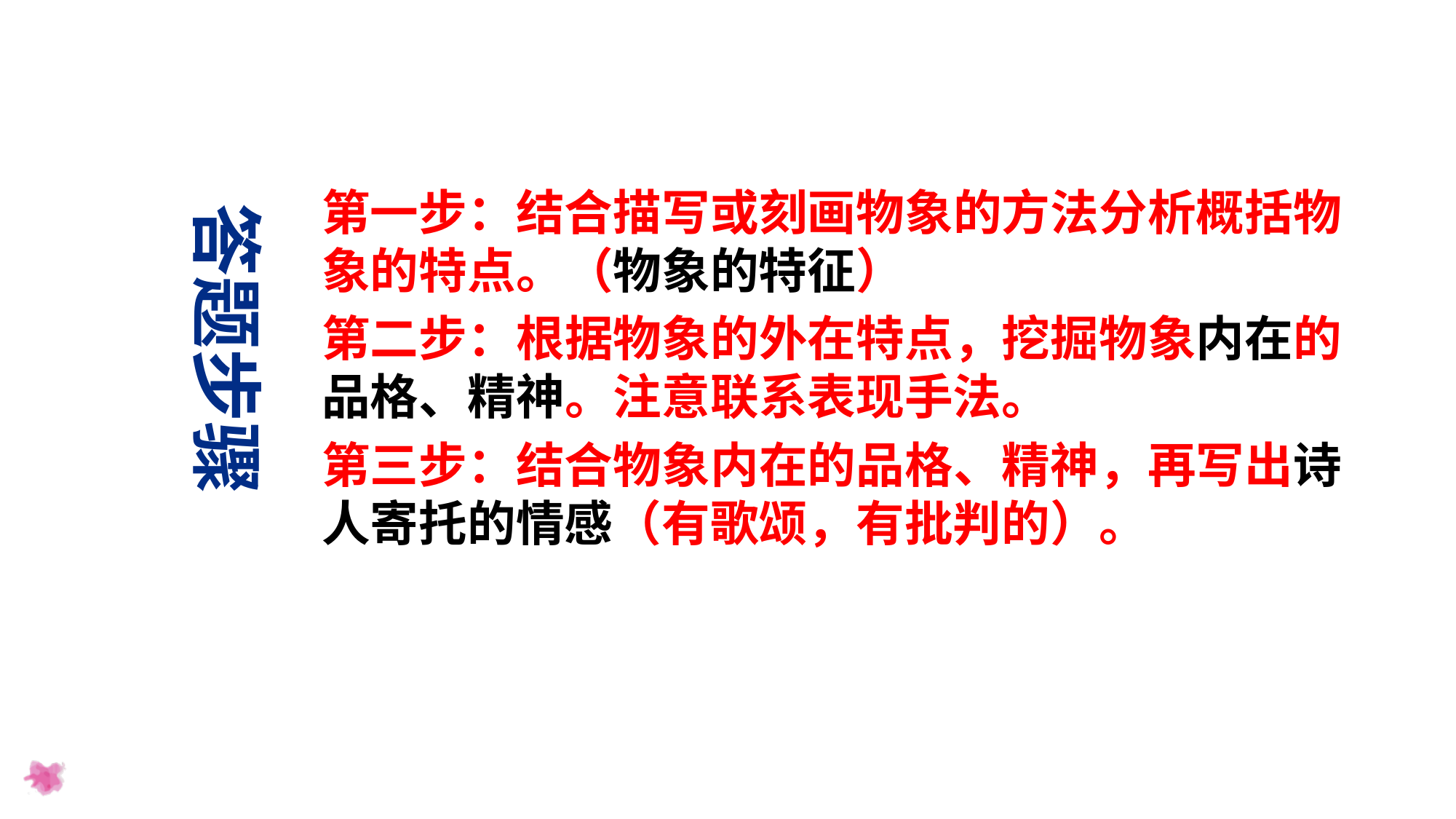

答题步骤
第一步：结合描写或刻画物象的方法分析概括物象的特点。（物象的特征）
第二步：根据物象的外在特点，挖掘物象内在的品格、精神。注意联系表现手法。
第三步：结合物象内在的品格、精神，再写出诗人寄托的情感（有歌颂，有批判的）。